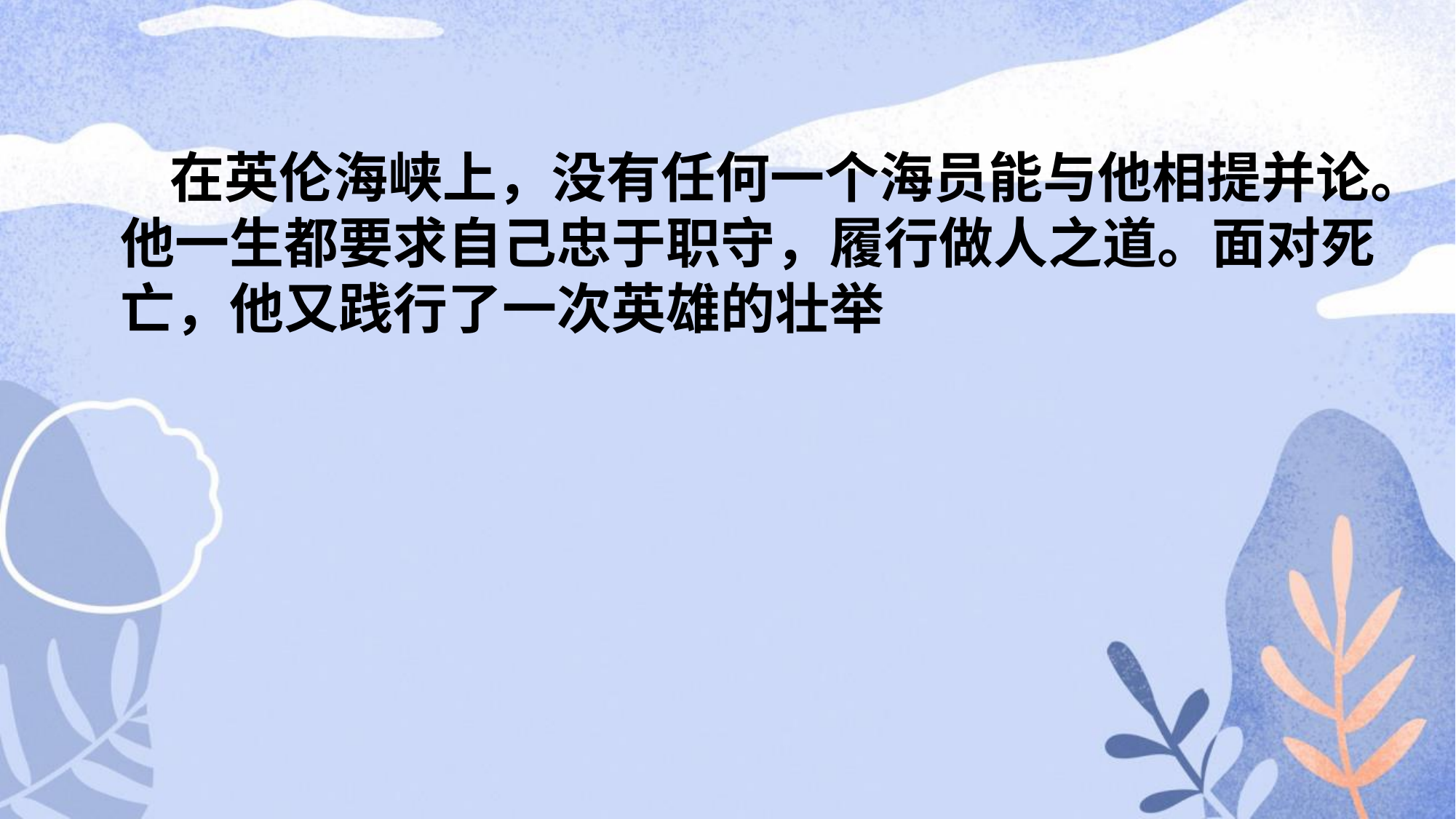

在英伦海峡上，没有任何一个海员能与他相提并论。
他一生都要求自己忠于职守，履行做人之道。面对死亡，他又践行了一次英雄的壮举